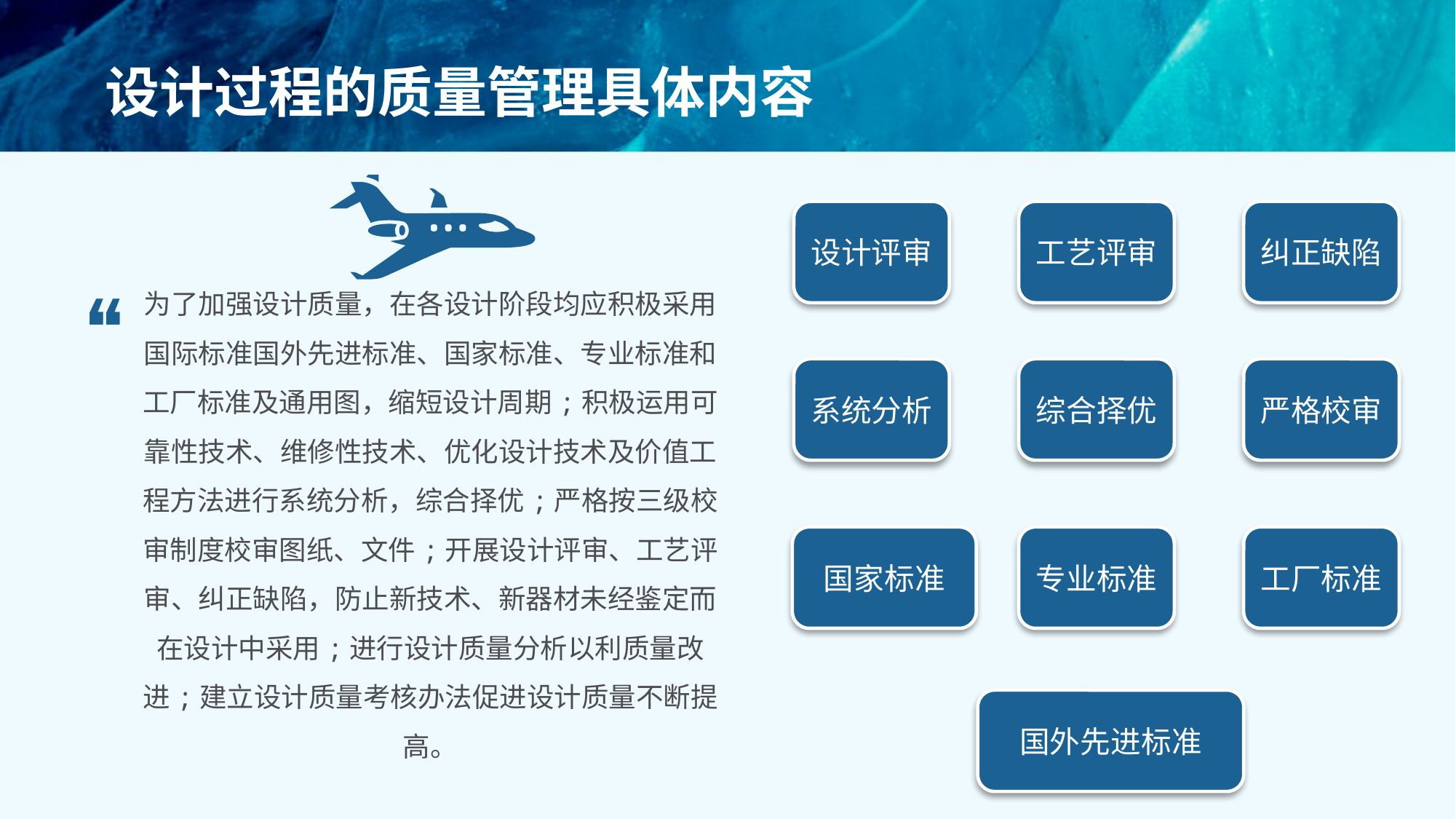

# 设计过程的质量管理具体内容

“
为了加强设计质量，在各设计阶段均应积极采用国际标准国外先进标准、国家标准、专业标准和工厂标准及通用图，缩短设计周期;积极运用可靠性技术、维修性技术、优化设计技术及价值工程方法进行系统分析，综合择优;严格按三级校审制度校审图纸、文件;开展设计评审、工艺评审、纠正缺陷，防止新技术、新器材未经鉴定而在设计中采用;进行设计质量分析以利质量改进;建立设计质量考核办法促进设计质量不断提高。
设计评审
工艺评审
纠正缺陷
系统分析
综合择优
严格校审
国家标准
专业标准
工厂标准
国外先进标准